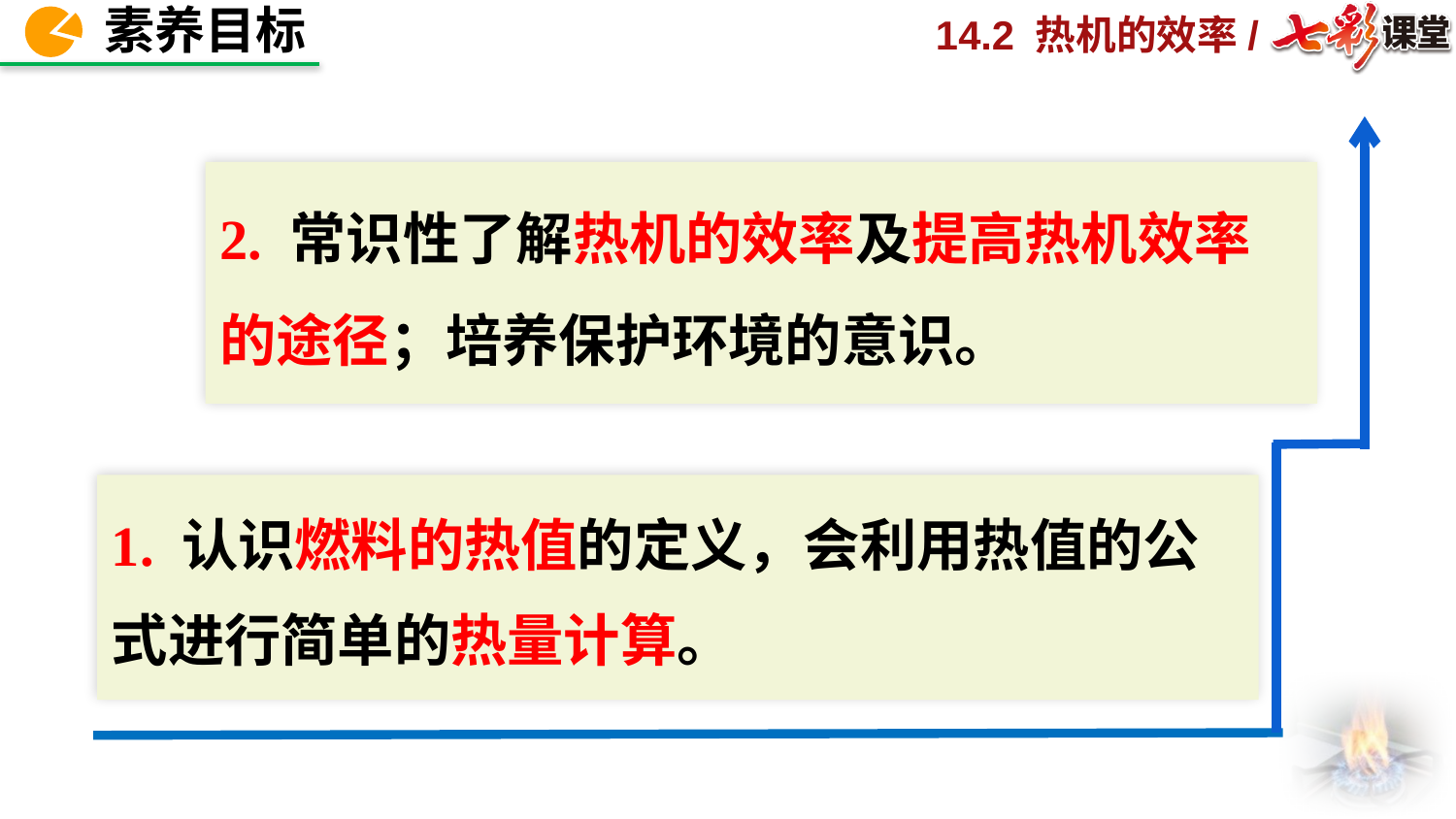

2. 常识性了解热机的效率及提高热机效率的途径；培养保护环境的意识。
1. 认识燃料的热值的定义，会利用热值的公式进行简单的热量计算。